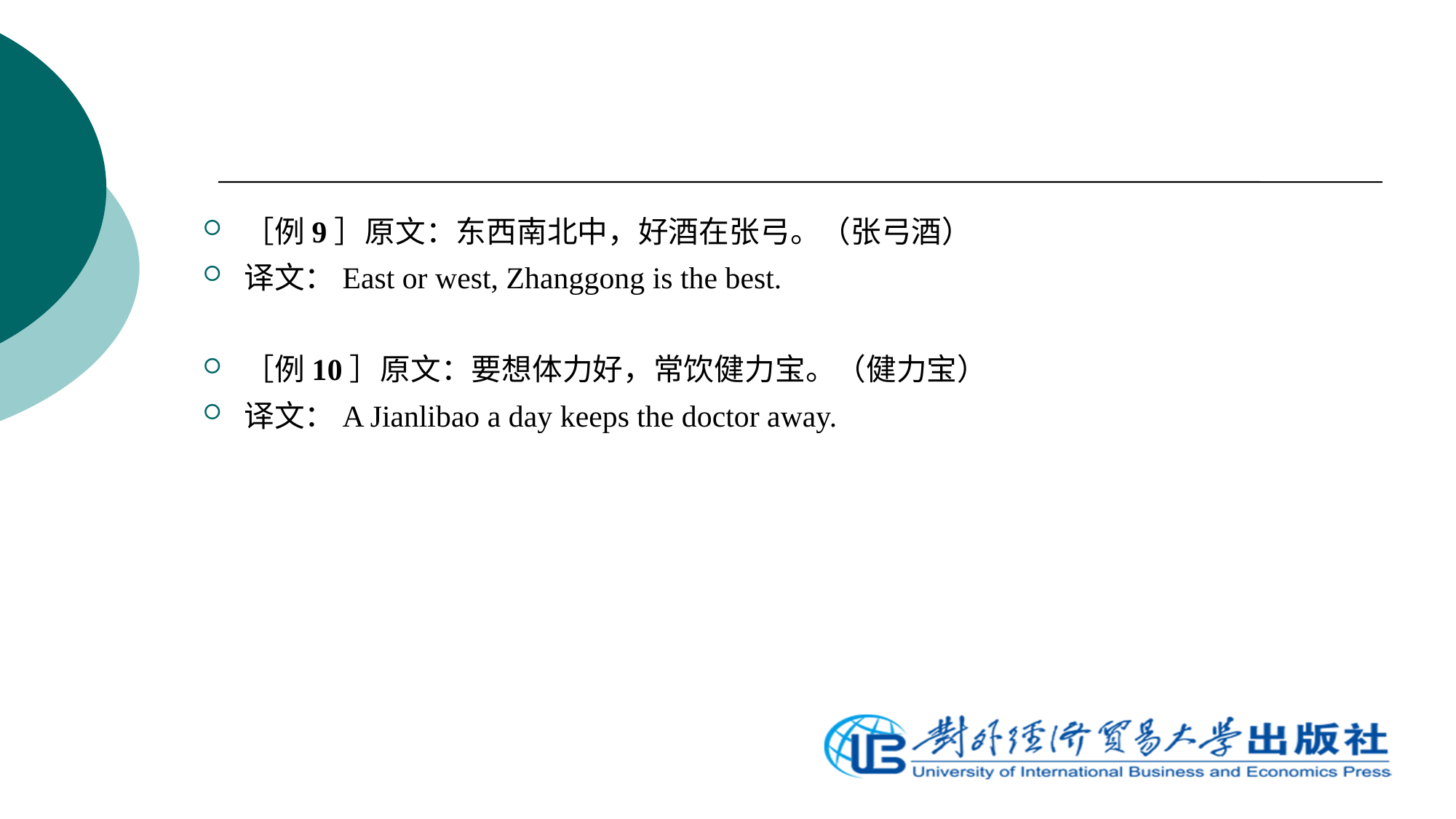

［例9］原文：东西南北中，好酒在张弓。（张弓酒）
译文：East or west, Zhanggong is the best.

［例10］原文：要想体力好，常饮健力宝。（健力宝）
译文：A Jianlibao a day keeps the doctor away.